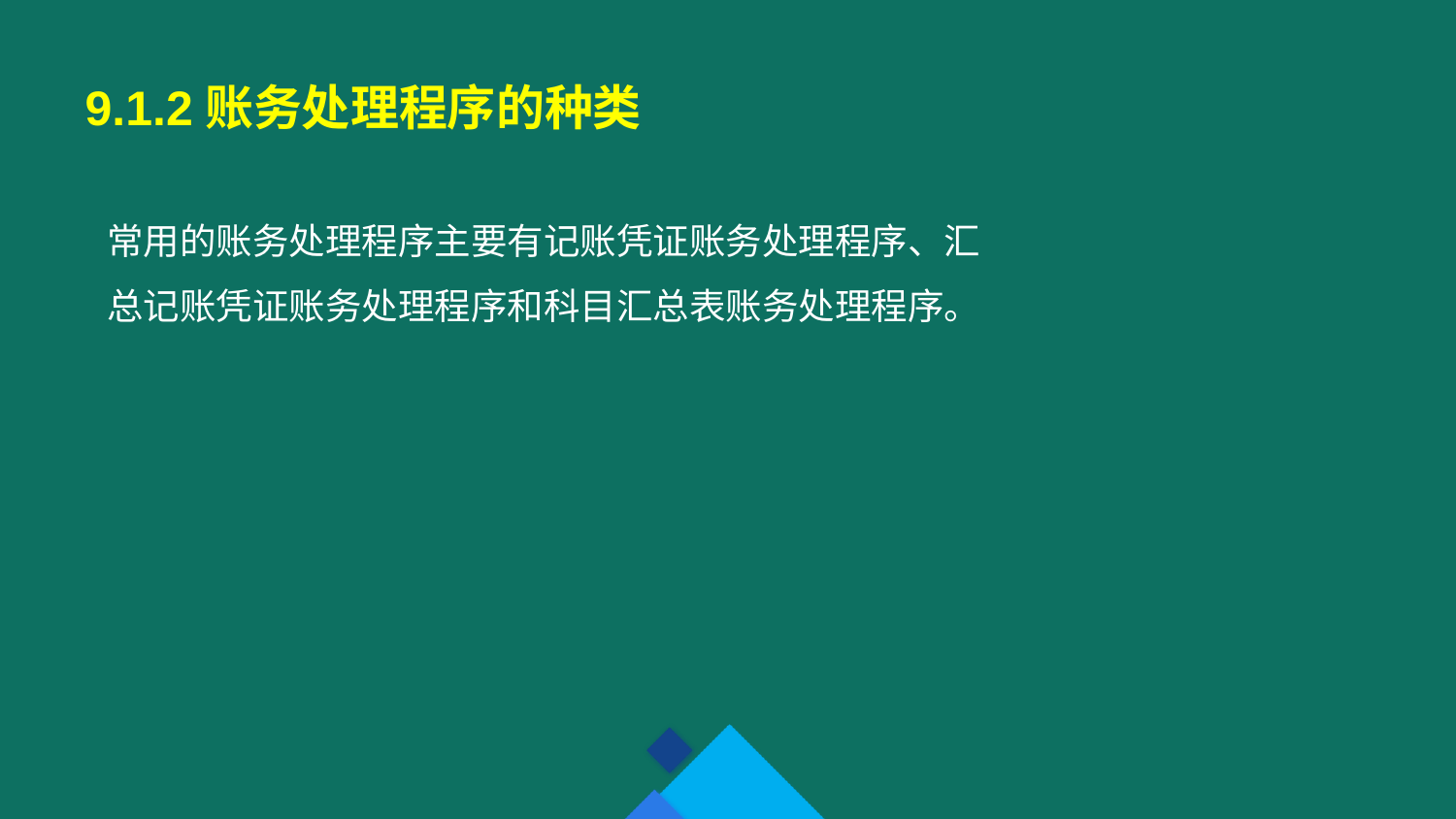

9.1.2账务处理程序的种类
常用的账务处理程序主要有记账凭证账务处理程序、汇总记账凭证账务处理程序和科目汇总表账务处理程序。